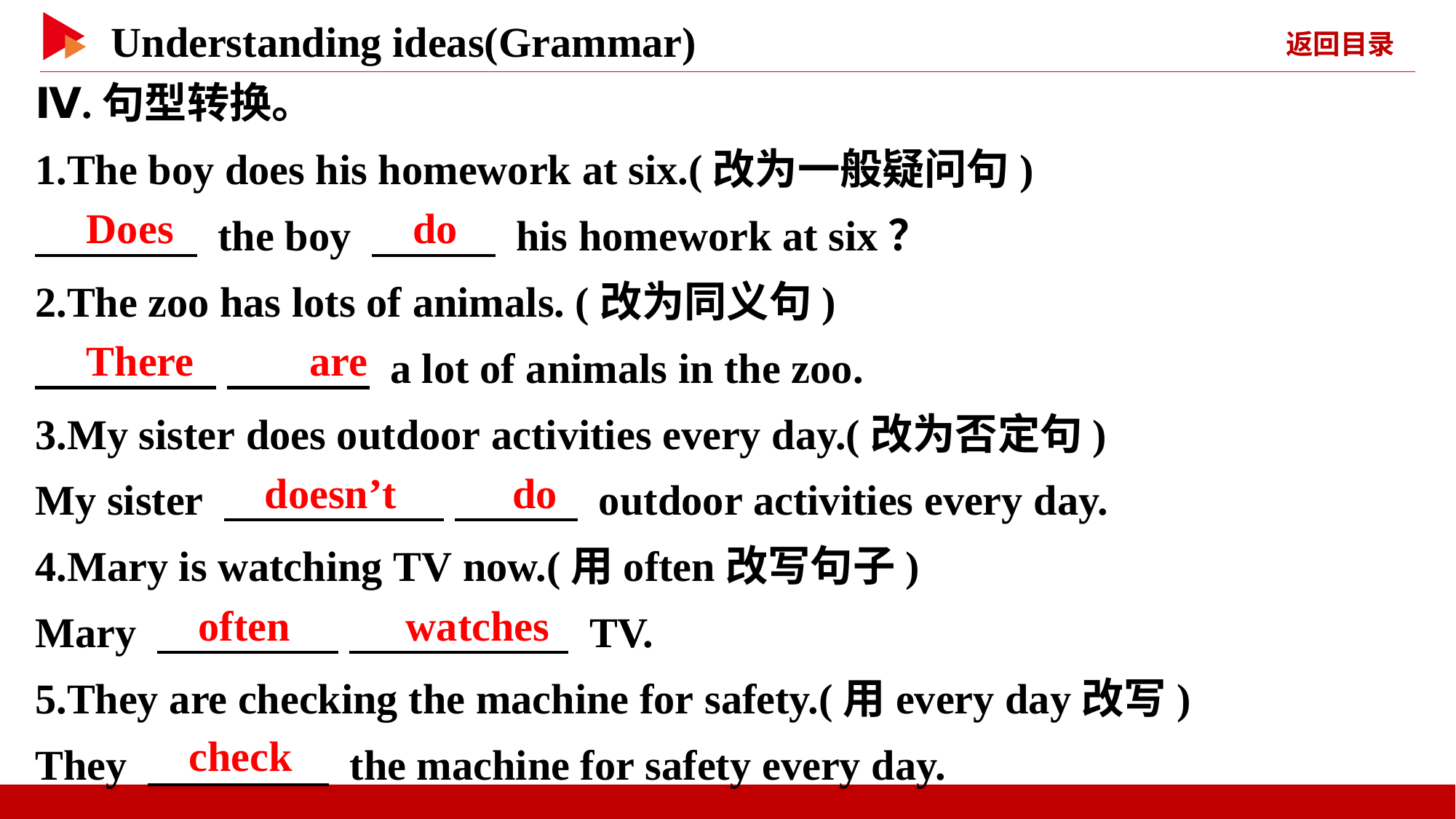

Ⅳ.句型转换。
1.The boy does his homework at six.(改为一般疑问句)
　        　 the boy 　    　 his homework at six？
2.The zoo has lots of animals. (改为同义句)
　          　 　      　 a lot of animals in the zoo.
3.My sister does outdoor activities every day.(改为否定句)
My sister 　              　 　    　 outdoor activities every day.
4.Mary is watching TV now.(用often改写句子)
Mary 　          　 　              　 TV.
5.They are checking the machine for safety.(用every day改写)
They 　          　 the machine for safety every day.
　Does
　do
　There　 　are
　doesn’t　 　do
　often　 　watches
　check